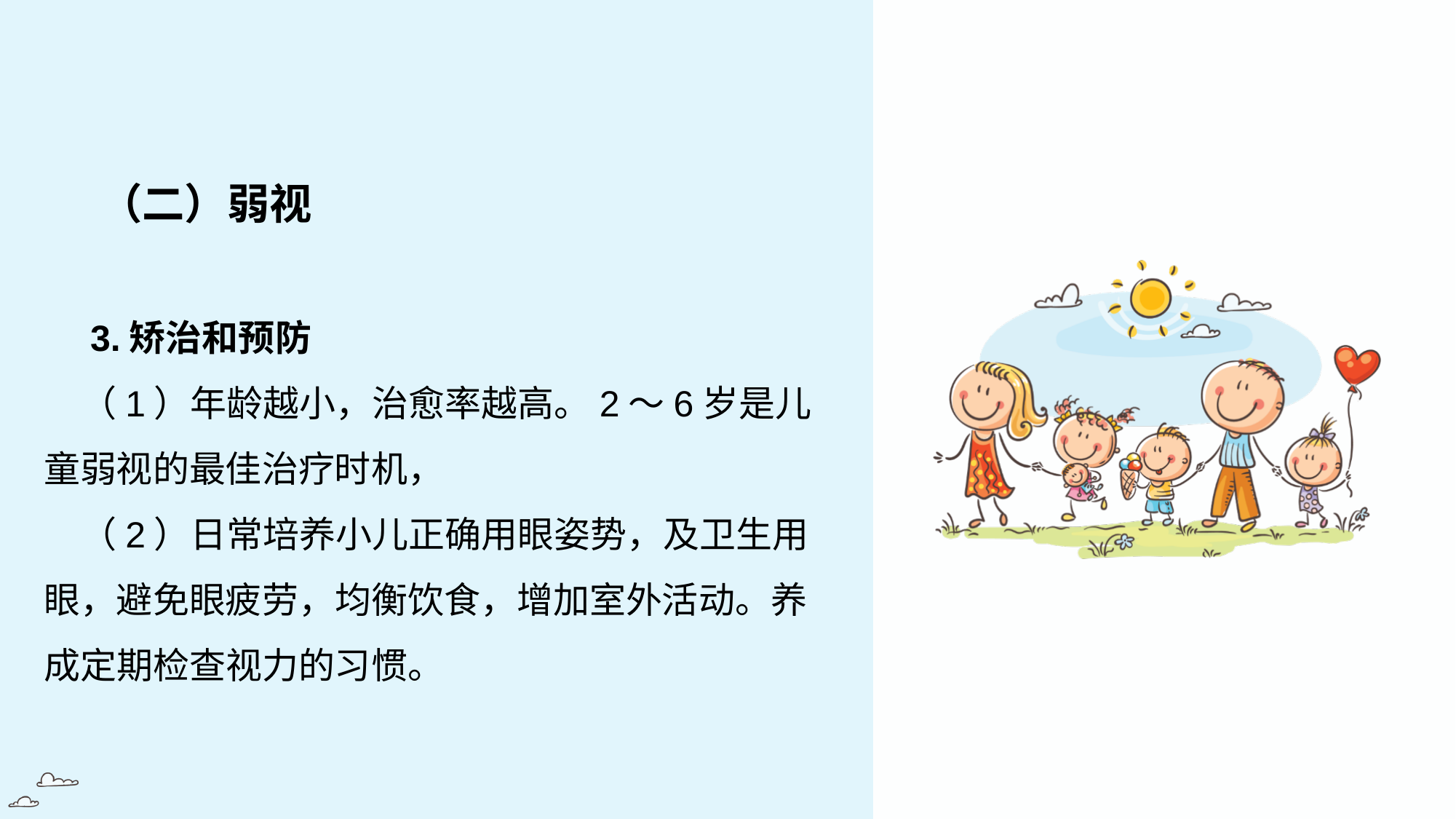

（二）弱视

 3.矫治和预防
（1）年龄越小，治愈率越高。2～6岁是儿童弱视的最佳治疗时机，
（2）日常培养小儿正确用眼姿势，及卫生用眼，避免眼疲劳，均衡饮食，增加室外活动。养成定期检查视力的习惯。